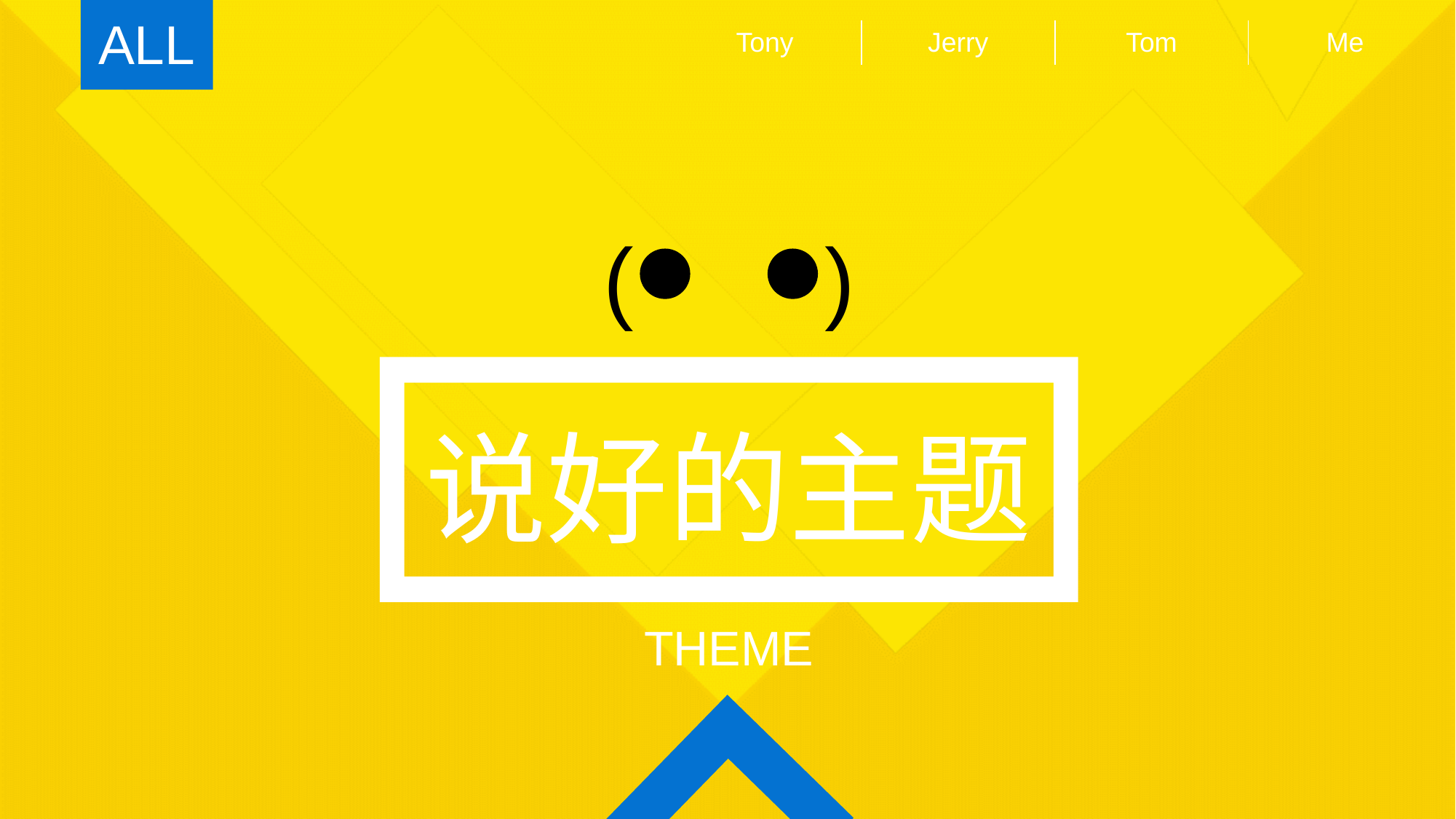

ALL
| Tony | Jerry | Tom | Me |
| --- | --- | --- | --- |
(
)

说好的主题
THEME